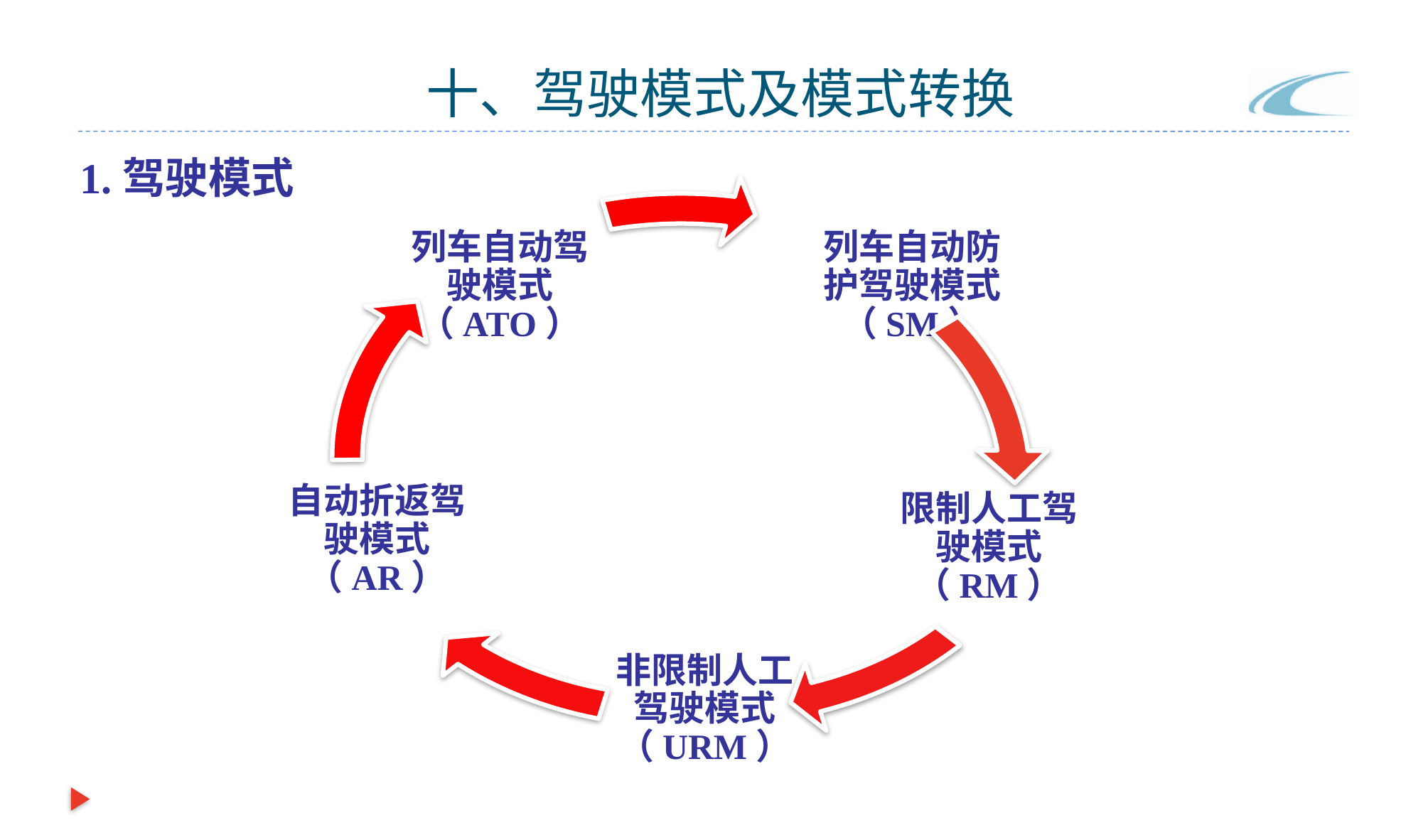

# 十、驾驶模式及模式转换
1.驾驶模式

列车自动驾驶模式（ATO）

列车自动防护驾驶模式（SM）

自动折返驾驶模式（AR）

限制人工驾驶模式（RM）

非限制人工驾驶模式（URM）